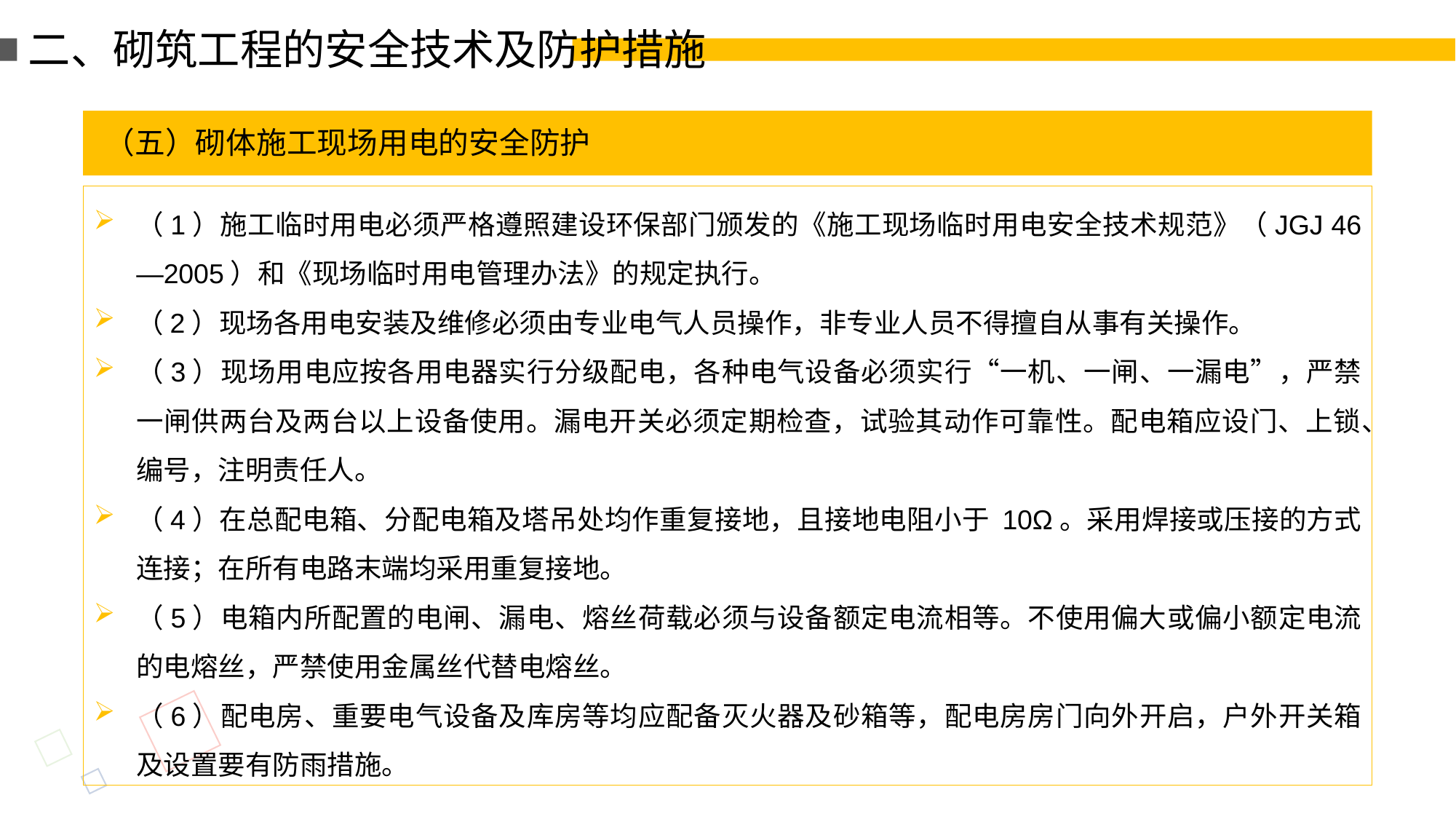

二、砌筑工程的安全技术及防护措施
（五）砌体施工现场用电的安全防护
（1）施工临时用电必须严格遵照建设环保部门颁发的《施工现场临时用电安全技术规范》（JGJ 46—2005）和《现场临时用电管理办法》的规定执行。
（2）现场各用电安装及维修必须由专业电气人员操作，非专业人员不得擅自从事有关操作。
（3）现场用电应按各用电器实行分级配电，各种电气设备必须实行“一机、一闸、一漏电”，严禁一闸供两台及两台以上设备使用。漏电开关必须定期检查，试验其动作可靠性。配电箱应设门、上锁、编号，注明责任人。
（4）在总配电箱、分配电箱及塔吊处均作重复接地，且接地电阻小于 10Ω。采用焊接或压接的方式连接；在所有电路末端均采用重复接地。
（5）电箱内所配置的电闸、漏电、熔丝荷载必须与设备额定电流相等。不使用偏大或偏小额定电流的电熔丝，严禁使用金属丝代替电熔丝。
（6）配电房、重要电气设备及库房等均应配备灭火器及砂箱等，配电房房门向外开启，户外开关箱及设置要有防雨措施。